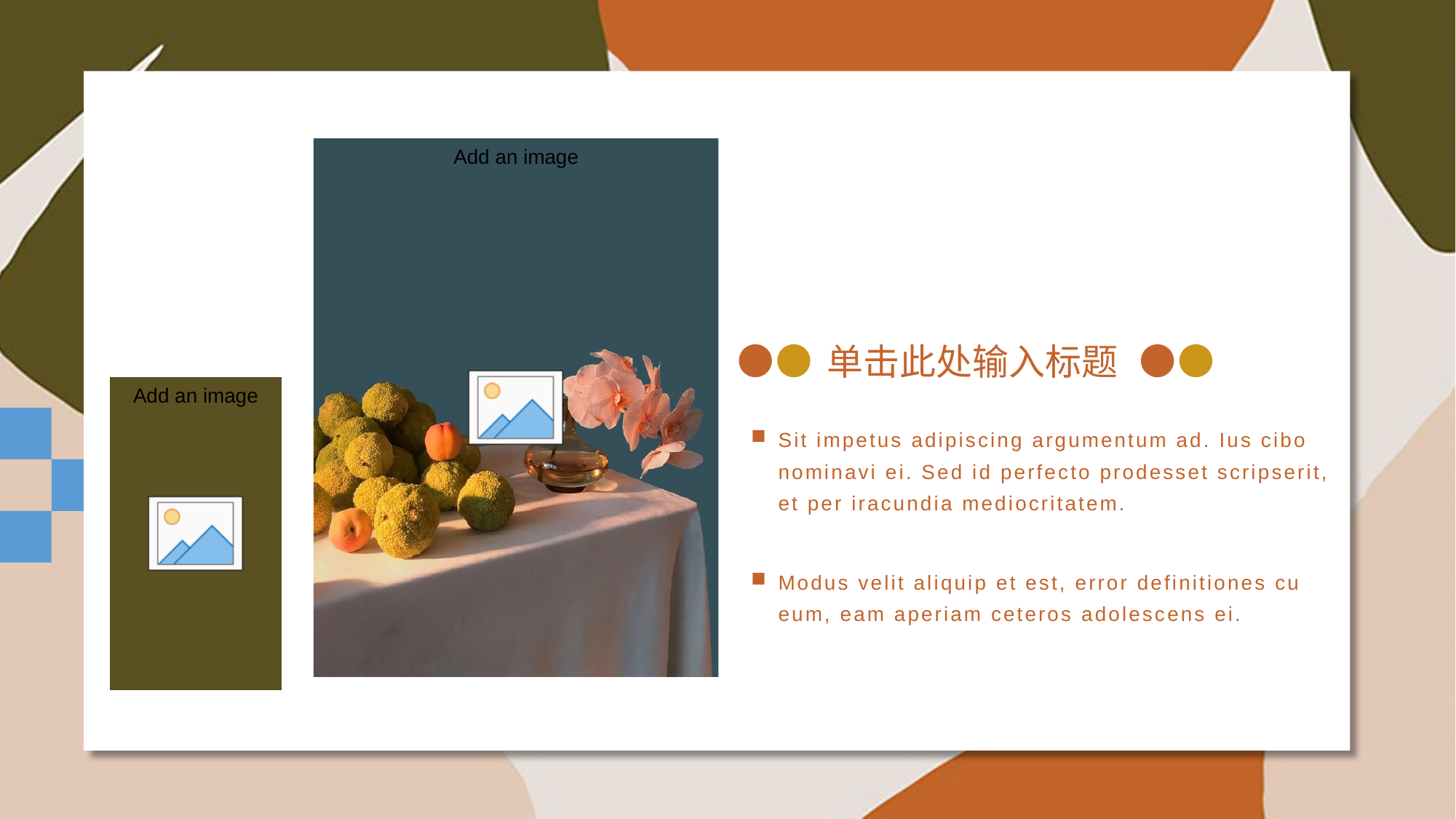

单击此处输入标题

Sit impetus adipiscing argumentum ad. Ius cibo nominavi ei. Sed id perfecto prodesset scripserit, et per iracundia mediocritatem.
Modus velit aliquip et est, error definitiones cu eum, eam aperiam ceteros adolescens ei.